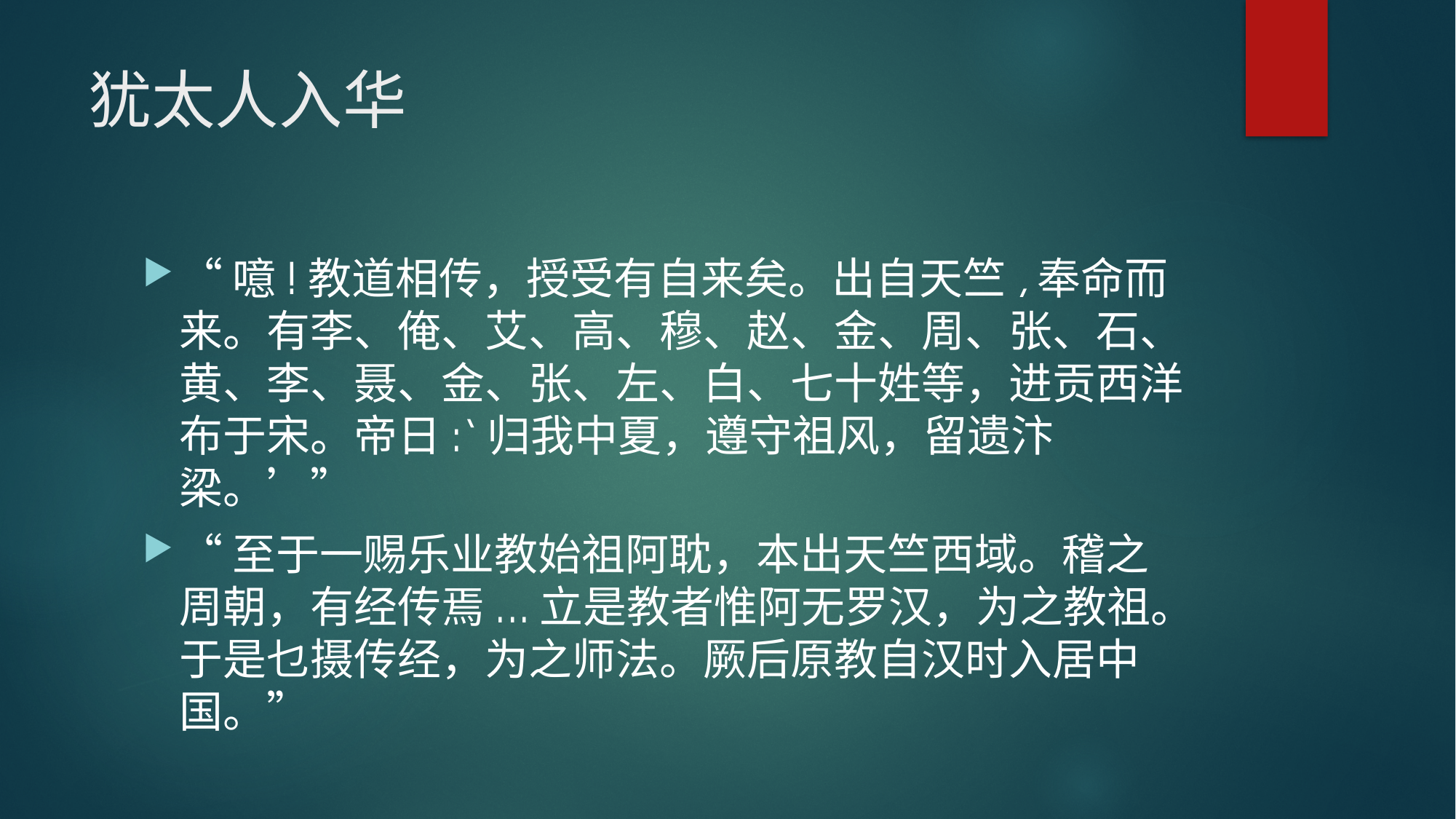

# 犹太人入华
“噫!教道相传，授受有自来矣。出自天竺,奉命而来。有李、俺、艾、高、穆、赵、金、周、张、石、黄、李、聂、金、张、左、白、七十姓等，进贡西洋布于宋。帝日:‘归我中夏，遵守祖风，留遗汴梁。’”
“至于一赐乐业教始祖阿耽，本出天竺西域。稽之周朝，有经传焉...立是教者惟阿无罗汉，为之教祖。于是乜摄传经，为之师法。厥后原教自汉时入居中国。”